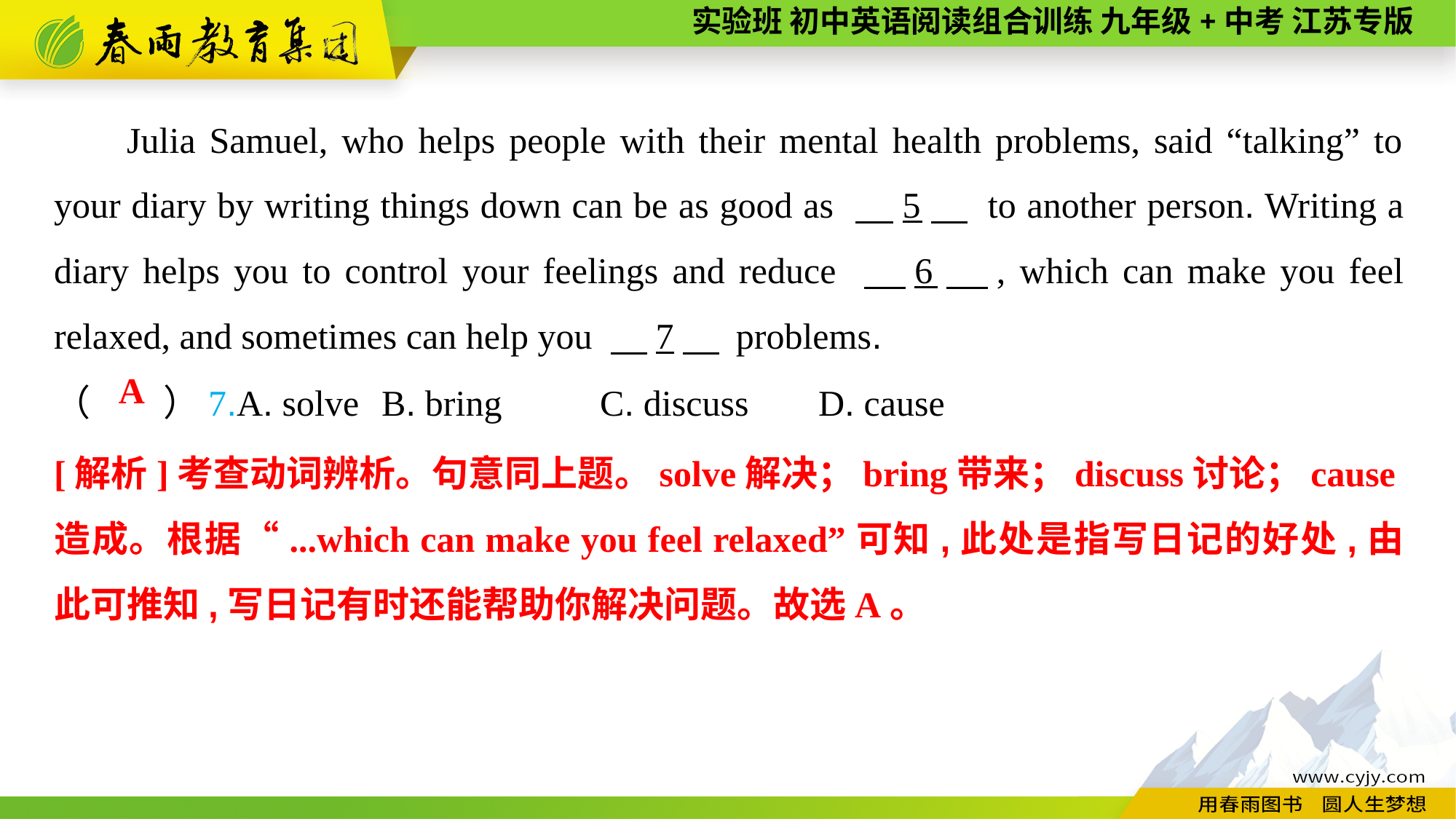

Julia Samuel, who helps people with their mental health problems, said “talking” to your diary by writing things down can be as good as 　5　 to another person. Writing a diary helps you to control your feelings and reduce 　6　, which can make you feel relaxed, and sometimes can help you 　7　 problems.
（　　）7.A. solve	B. bring	C. discuss	D. cause
A
[解析]考查动词辨析。句意同上题。solve解决；bring带来；discuss讨论；cause造成。根据“...which can make you feel relaxed”可知,此处是指写日记的好处,由此可推知,写日记有时还能帮助你解决问题。故选A。